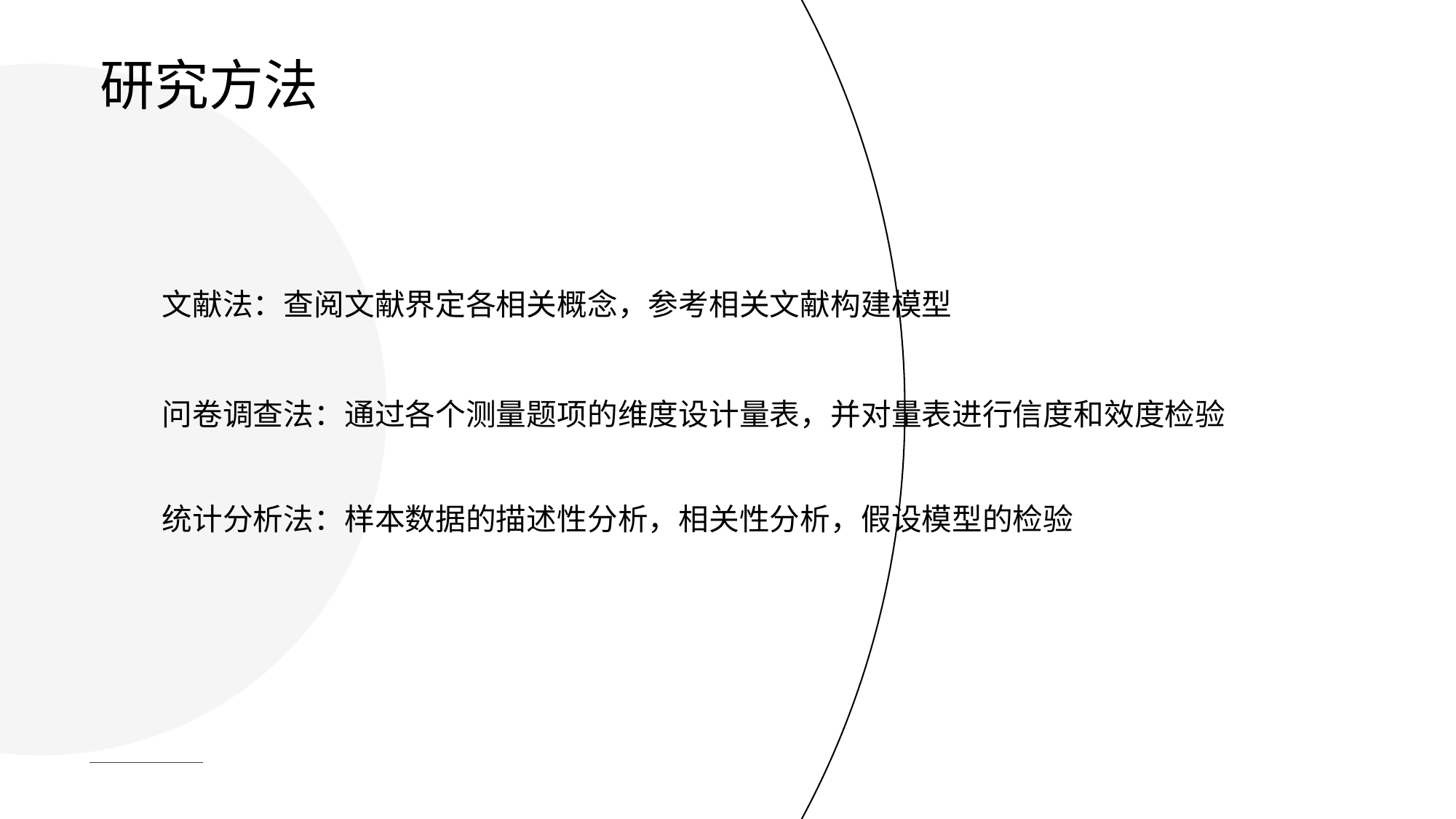

研究方法

文献法：查阅文献界定各相关概念，参考相关文献构建模型
问卷调查法：通过各个测量题项的维度设计量表，并对量表进行信度和效度检验
统计分析法：样本数据的描述性分析，相关性分析，假设模型的检验